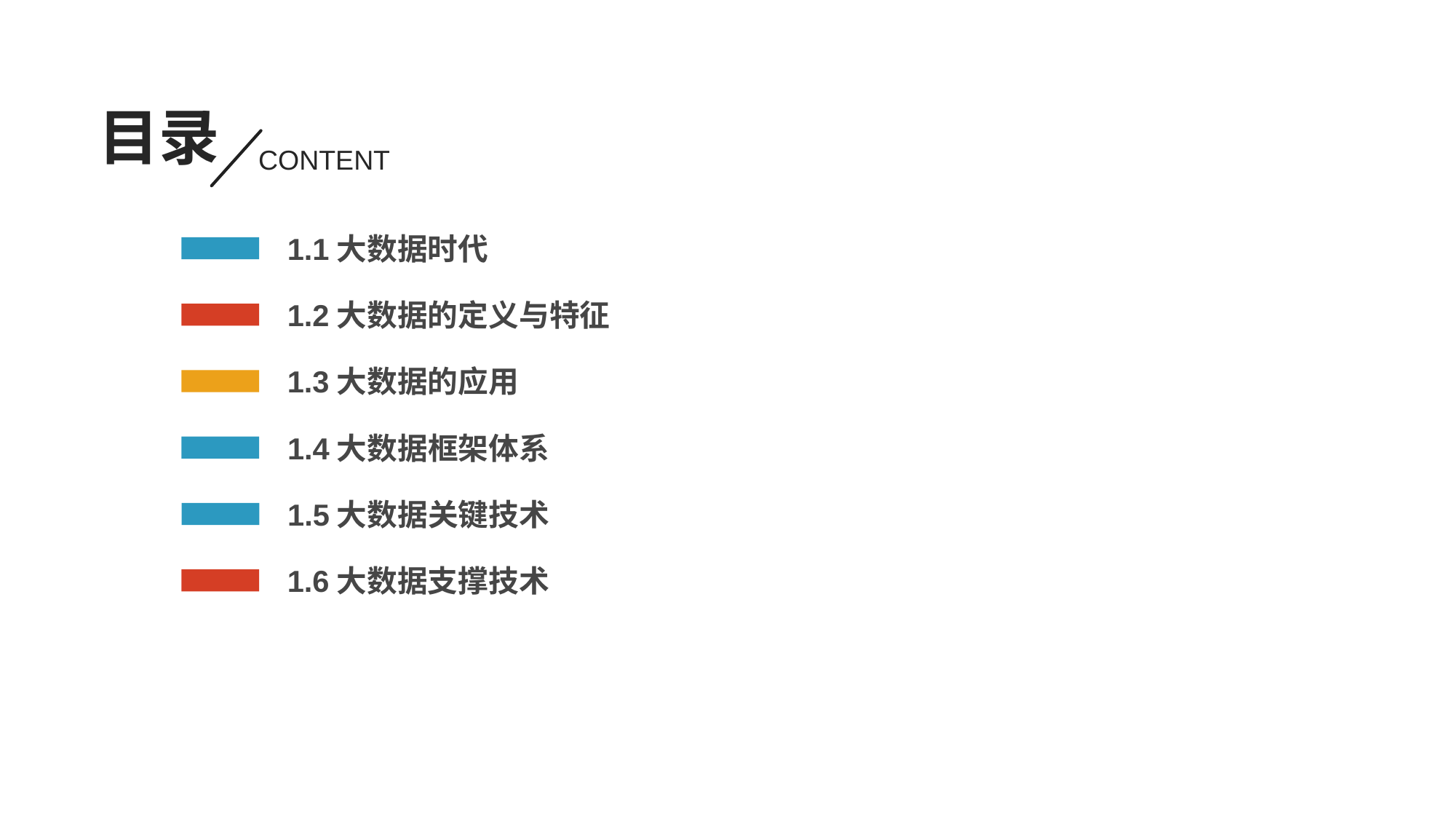

目录
CONTENT
1.1大数据时代

1.2大数据的定义与特征

1.3大数据的应用

1.4大数据框架体系

1.5大数据关键技术

1.6大数据支撑技术